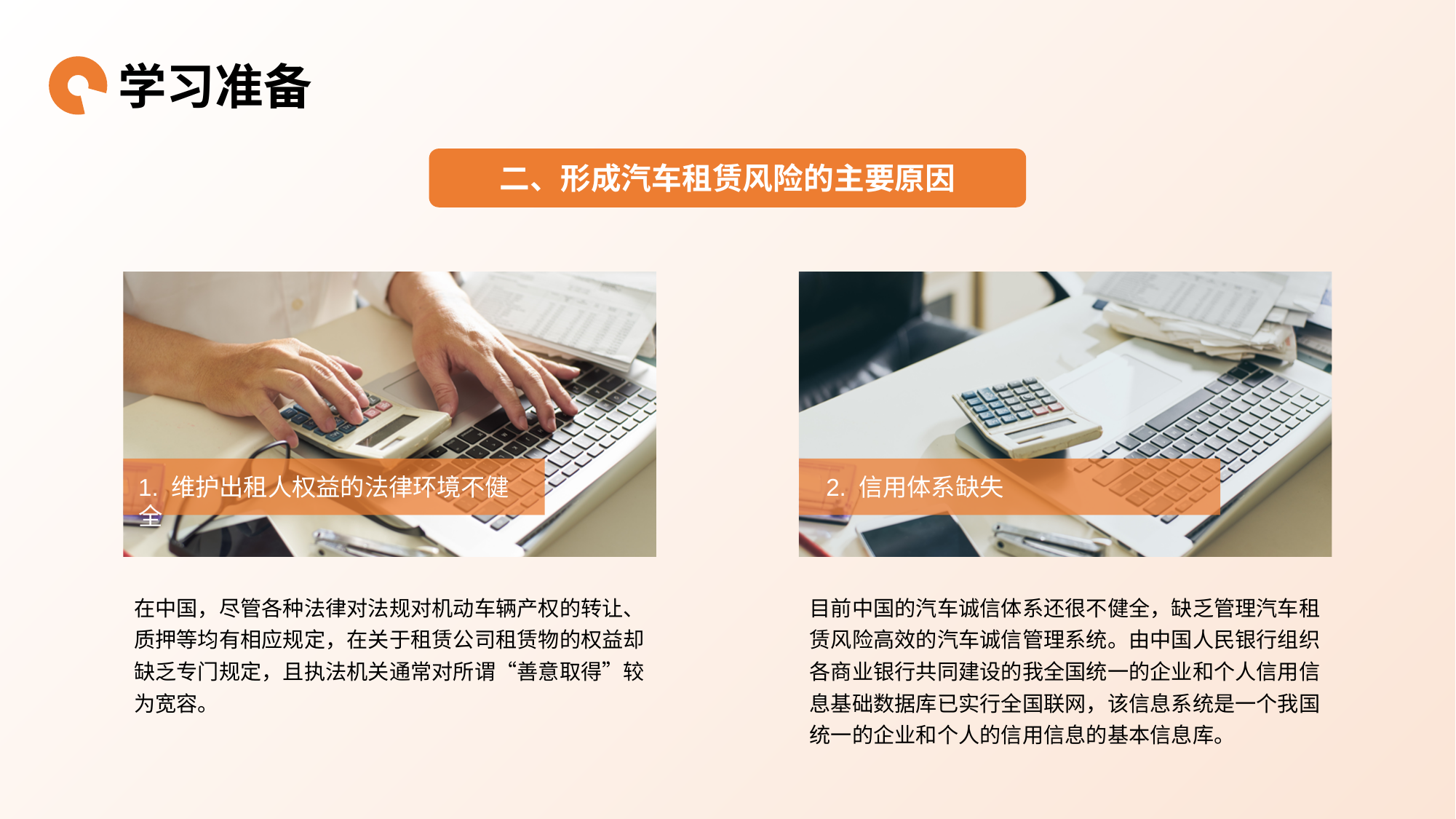

学习准备

二、形成汽车租赁风险的主要原因

1. 维护出租人权益的法律环境不健全

2. 信用体系缺失
在中国，尽管各种法律对法规对机动车辆产权的转让、质押等均有相应规定，在关于租赁公司租赁物的权益却缺乏专门规定，且执法机关通常对所谓“善意取得”较为宽容。
目前中国的汽车诚信体系还很不健全，缺乏管理汽车租赁风险高效的汽车诚信管理系统。由中国人民银行组织各商业银行共同建设的我全国统一的企业和个人信用信
息基础数据库已实行全国联网，该信息系统是一个我国统一的企业和个人的信用信息的基本信息库。